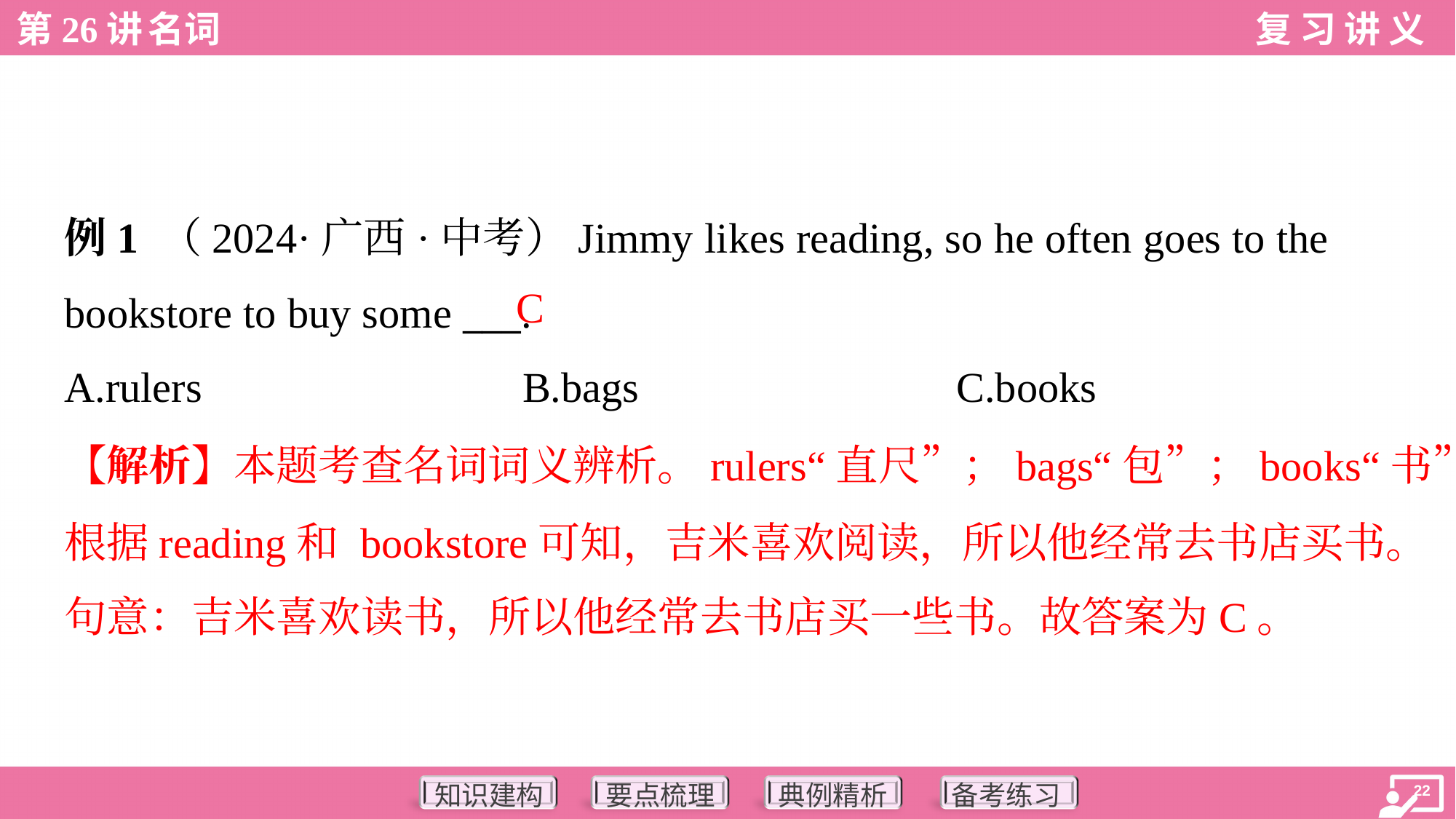

例1 （2024·广西·中考）Jimmy likes reading, so he often goes to the
bookstore to buy some ___.
C
A.rulers	B.bags	C.books
【解析】本题考查名词词义辨析。rulers“直尺”；bags“包”；books“书”。
根据reading和 bookstore可知，吉米喜欢阅读，所以他经常去书店买书。
句意：吉米喜欢读书，所以他经常去书店买一些书。故答案为C。